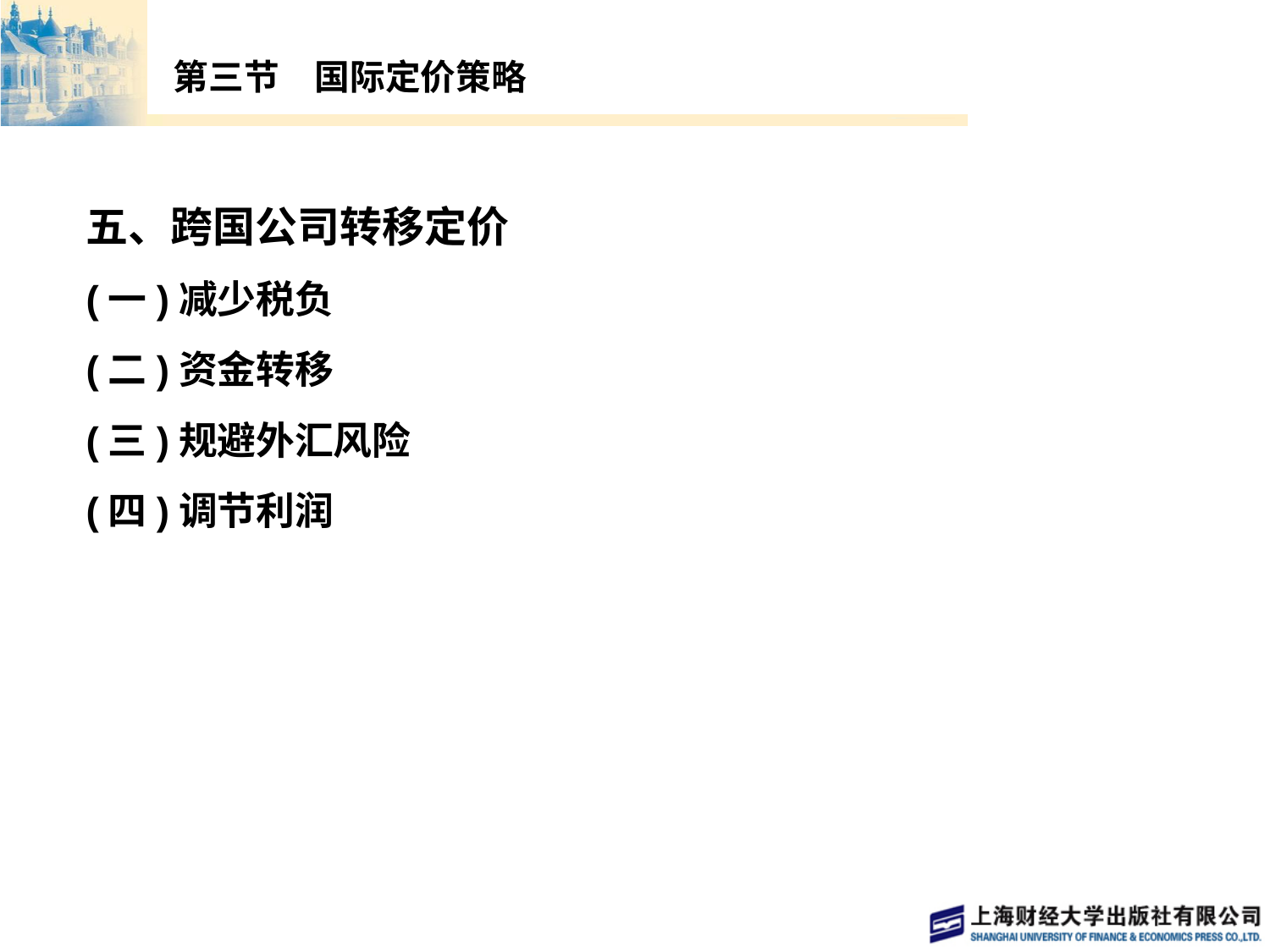

# 第三节　国际定价策略
五、跨国公司转移定价
(一)减少税负
(二)资金转移
(三)规避外汇风险
(四)调节利润